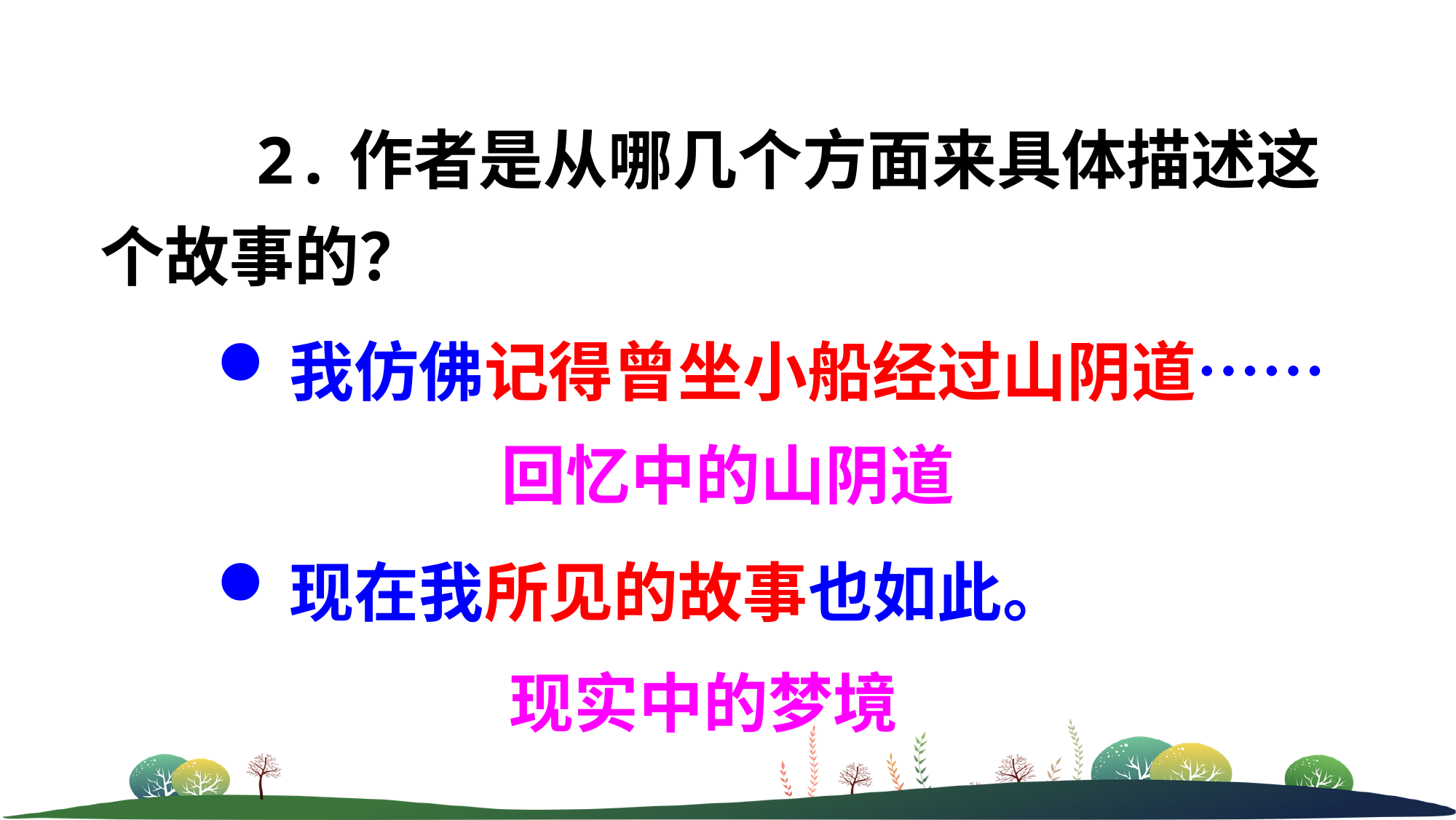

2.作者是从哪几个方面来具体描述这个故事的？
我仿佛记得曾坐小船经过山阴道……
回忆中的山阴道
现在我所见的故事也如此。
现实中的梦境